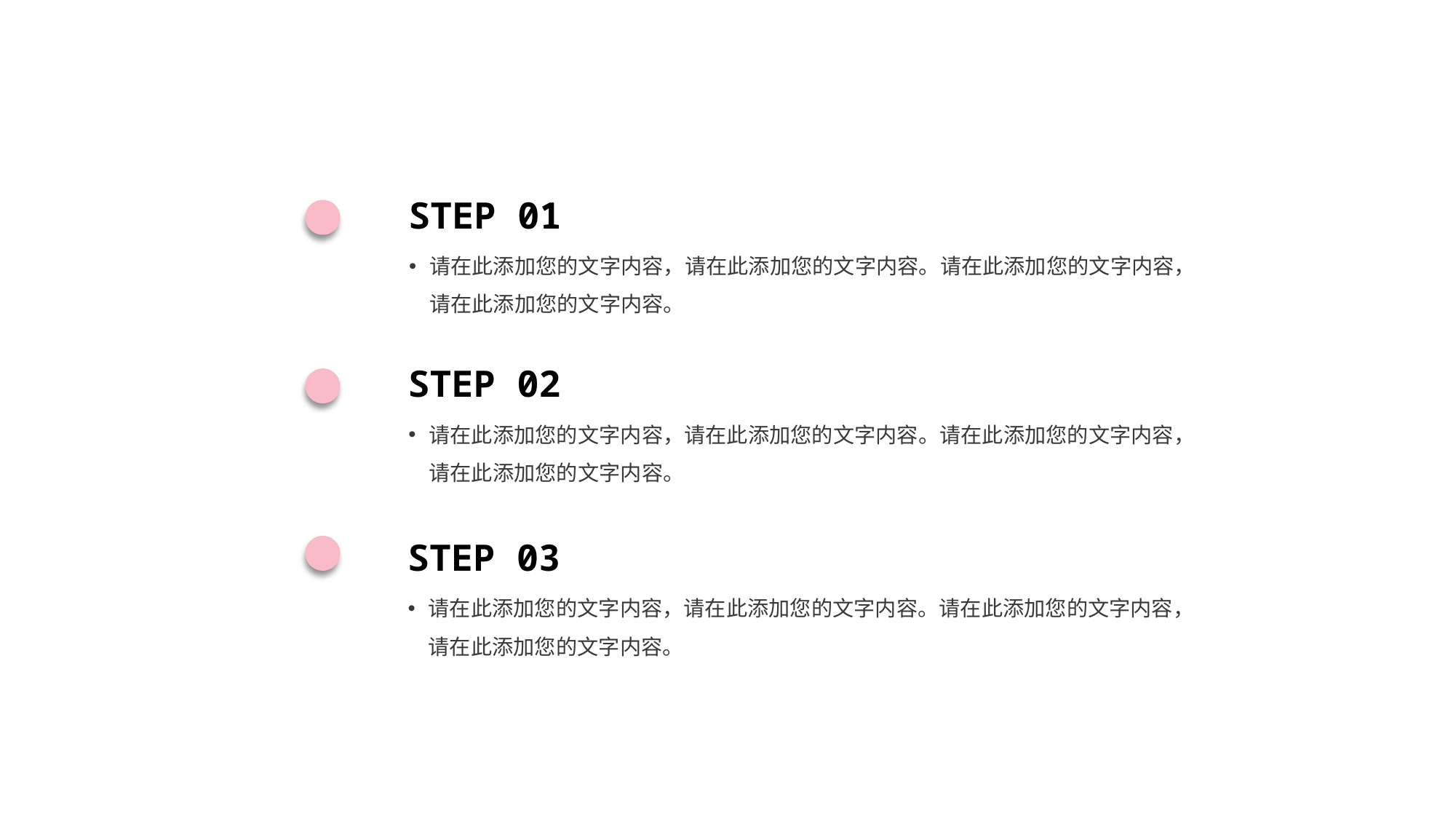

STEP 01

请在此添加您的文字内容，请在此添加您的文字内容。请在此添加您的文字内容，请在此添加您的文字内容。
STEP 02

请在此添加您的文字内容，请在此添加您的文字内容。请在此添加您的文字内容，请在此添加您的文字内容。
STEP 03

请在此添加您的文字内容，请在此添加您的文字内容。请在此添加您的文字内容，请在此添加您的文字内容。